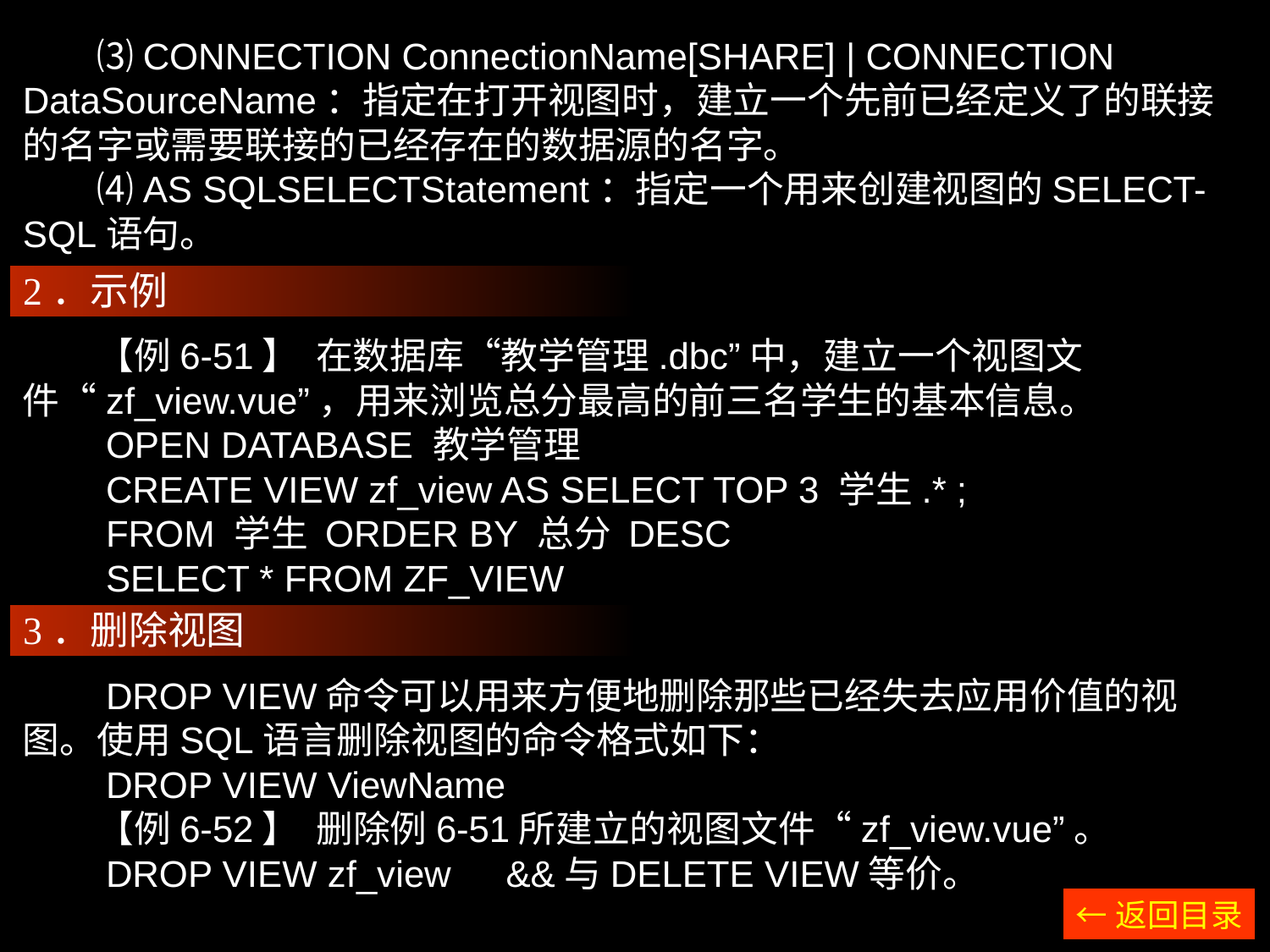

⑶CONNECTION ConnectionName[SHARE] | CONNECTION DataSourceName：指定在打开视图时，建立一个先前已经定义了的联接的名字或需要联接的已经存在的数据源的名字。
　　⑷AS SQLSELECTStatement：指定一个用来创建视图的SELECT-SQL语句。
2．示例
　　【例6-51】  在数据库“教学管理.dbc”中，建立一个视图文件“zf_view.vue”，用来浏览总分最高的前三名学生的基本信息。
　　OPEN DATABASE 教学管理
　　CREATE VIEW zf_view AS SELECT TOP 3 学生.* ;
　　FROM 学生 ORDER BY 总分 DESC
　　SELECT * FROM ZF_VIEW
3．删除视图
　　DROP VIEW命令可以用来方便地删除那些已经失去应用价值的视图。使用SQL语言删除视图的命令格式如下：
　　DROP VIEW ViewName
　　【例6-52】  删除例6-51所建立的视图文件“zf_view.vue”。
　　DROP VIEW zf_view　&&与DELETE VIEW等价。
←返回目录